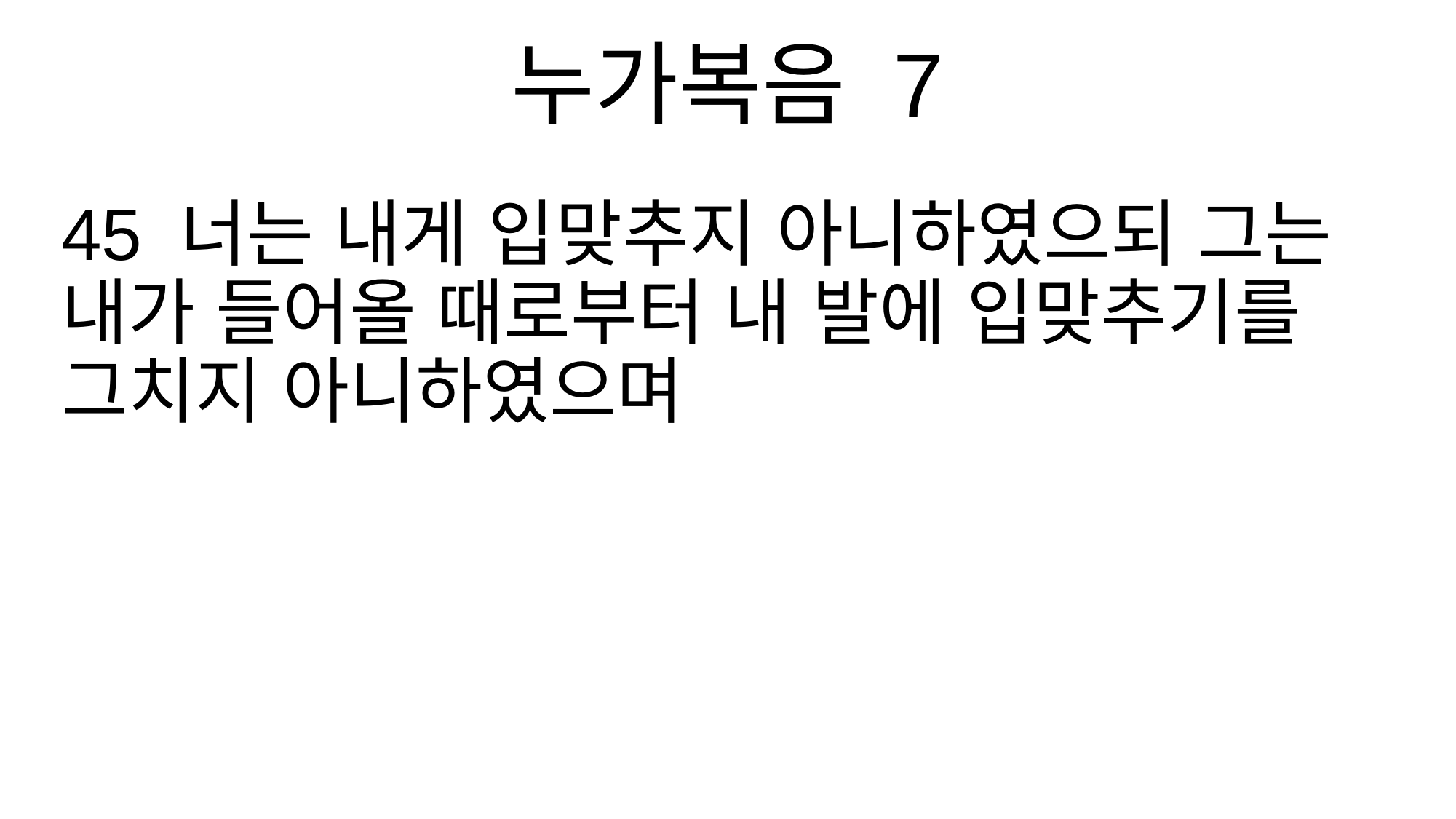

누가복음 7
45 너는 내게 입맞추지 아니하였으되 그는 내가 들어올 때로부터 내 발에 입맞추기를 그치지 아니하였으며